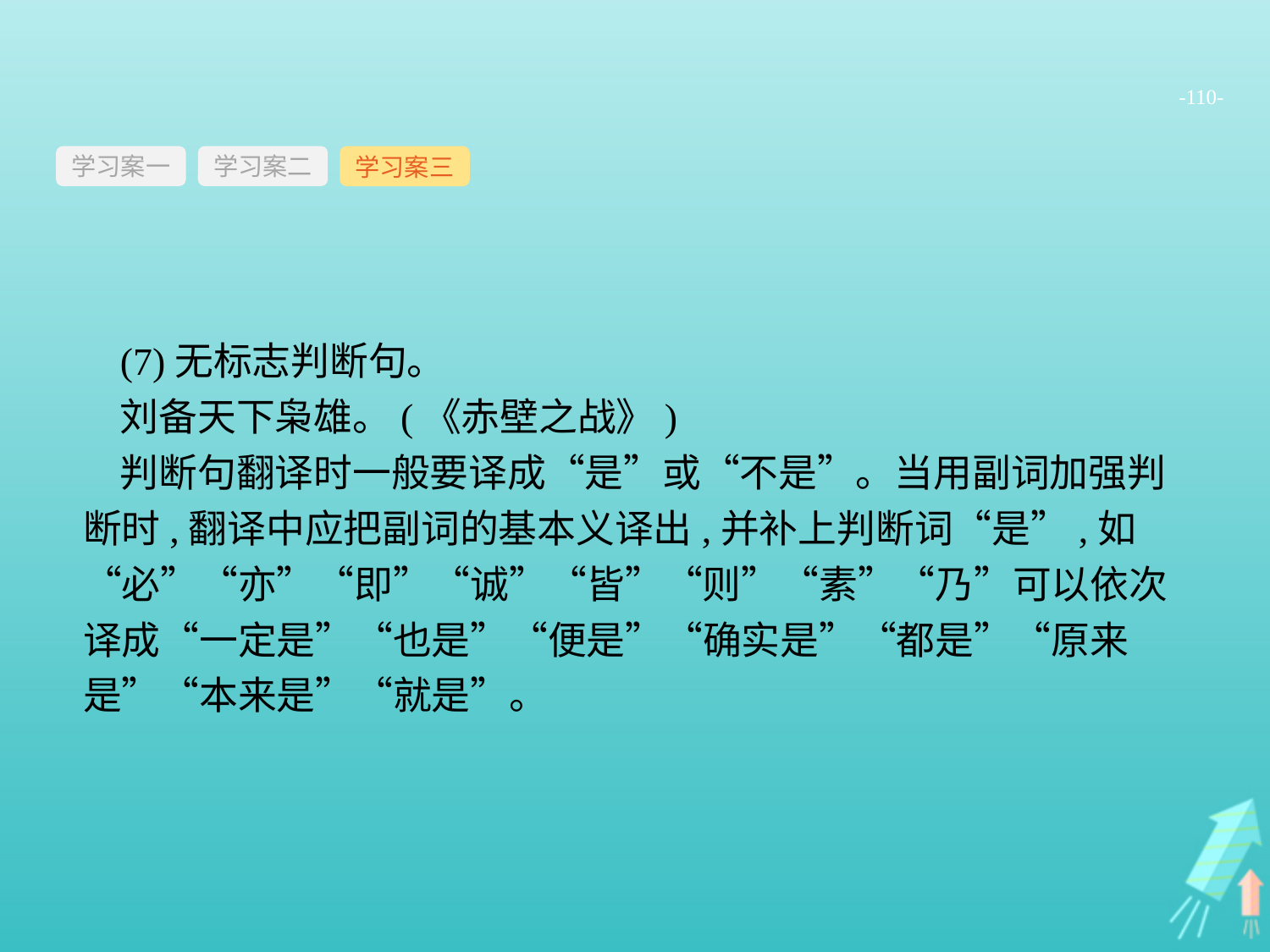

-110-
学习案一
学习案三
学习案二
(7)无标志判断句。
刘备天下枭雄。(《赤壁之战》)
判断句翻译时一般要译成“是”或“不是”。当用副词加强判断时,翻译中应把副词的基本义译出,并补上判断词“是”,如“必”“亦”“即”“诚”“皆”“则”“素”“乃”可以依次译成“一定是”“也是”“便是”“确实是”“都是”“原来是”“本来是”“就是”。